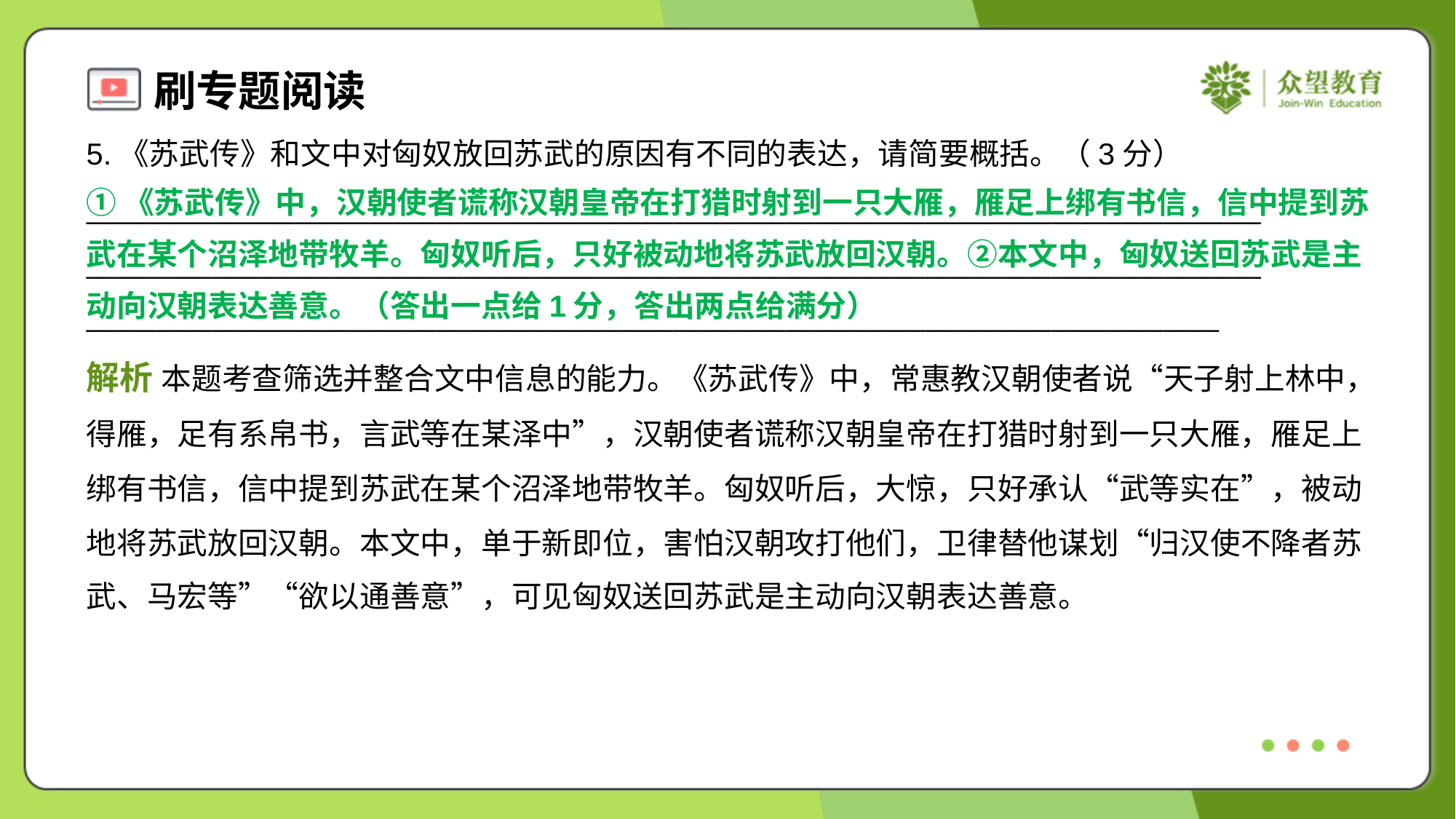

5.《苏武传》和文中对匈奴放回苏武的原因有不同的表达，请简要概括。（3分）
①《苏武传》中，汉朝使者谎称汉朝皇帝在打猎时射到一只大雁，雁足上绑有书信，信中提到苏
武在某个沼泽地带牧羊。匈奴听后，只好被动地将苏武放回汉朝。②本文中，匈奴送回苏武是主
动向汉朝表达善意。（答出一点给1分，答出两点给满分）
____________________________________________________________________________________
____________________________________________________________________________________
_________________________________________________________________________________
解析 本题考查筛选并整合文中信息的能力。《苏武传》中，常惠教汉朝使者说“天子射上林中，
得雁，足有系帛书，言武等在某泽中”，汉朝使者谎称汉朝皇帝在打猎时射到一只大雁，雁足上
绑有书信，信中提到苏武在某个沼泽地带牧羊。匈奴听后，大惊，只好承认“武等实在”，被动
地将苏武放回汉朝。本文中，单于新即位，害怕汉朝攻打他们，卫律替他谋划“归汉使不降者苏
武、马宏等”“欲以通善意”，可见匈奴送回苏武是主动向汉朝表达善意。